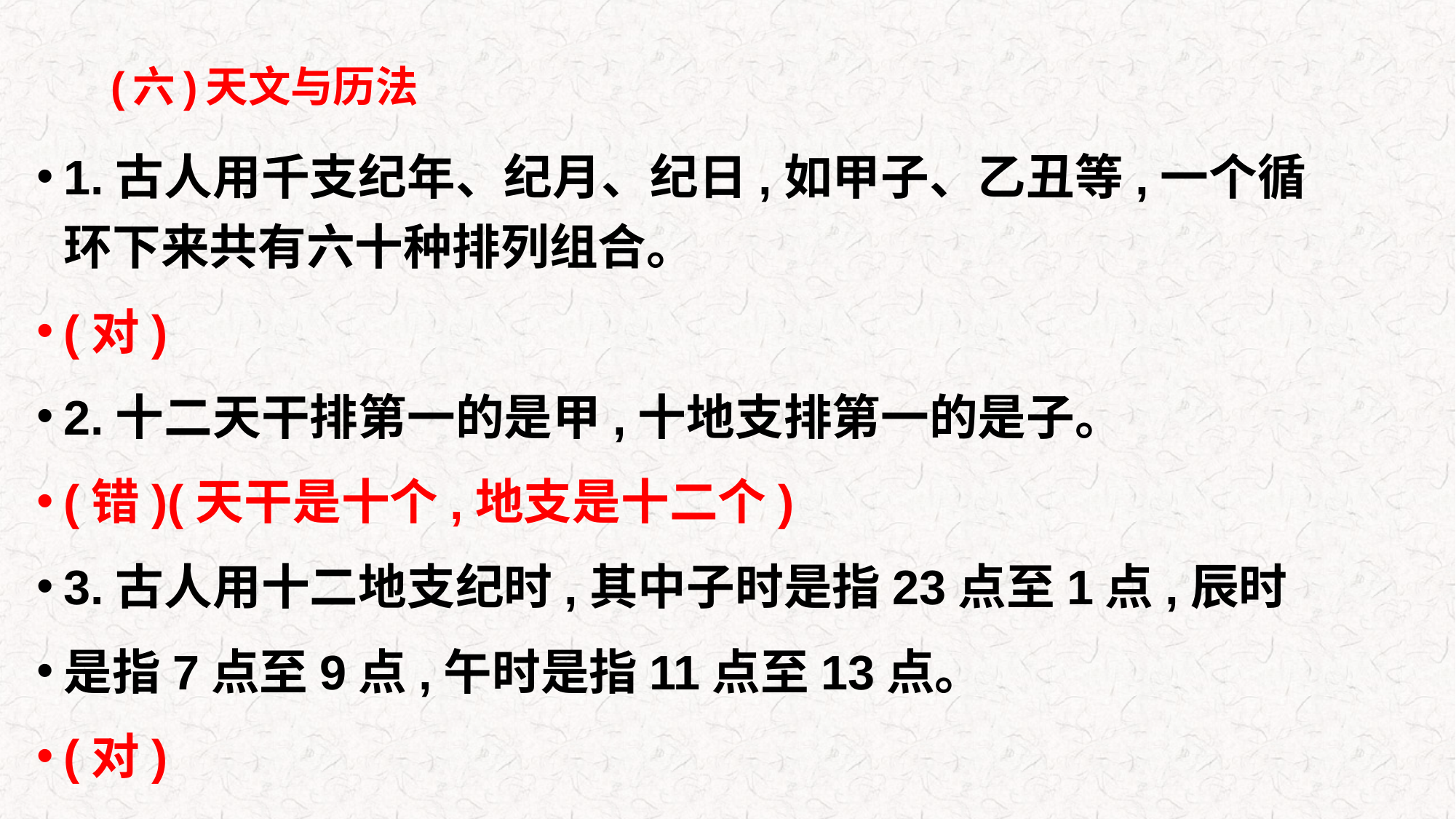

# (六)天文与历法
1.古人用千支纪年、纪月、纪日,如甲子、乙丑等,一个循环下来共有六十种排列组合。
(对)
2.十二天干排第一的是甲,十地支排第一的是子。
(错)(天干是十个,地支是十二个)
3.古人用十二地支纪时,其中子时是指23点至1点,辰时
是指7点至9点,午时是指11点至13点。
(对)